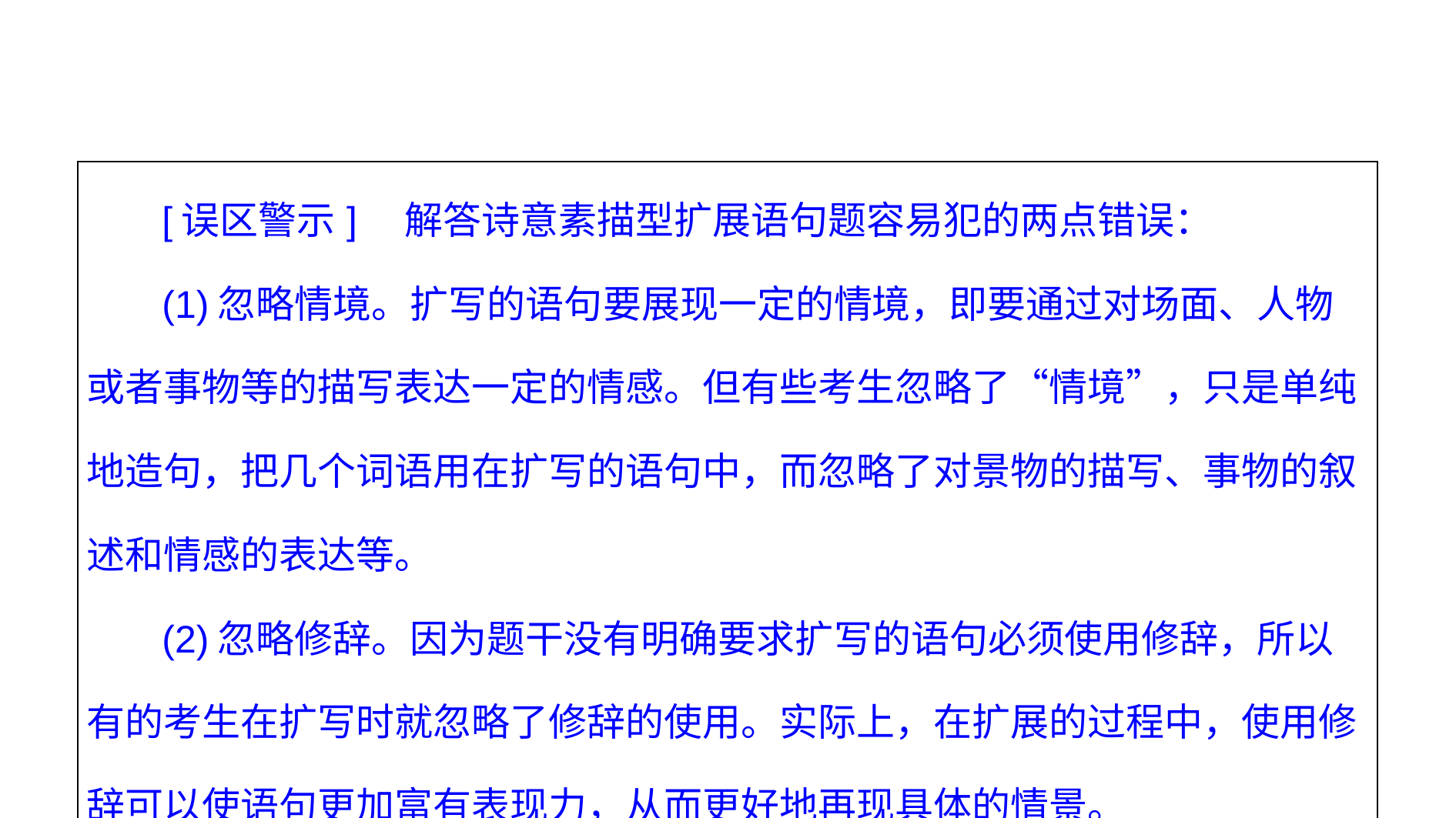

| [误区警示]　解答诗意素描型扩展语句题容易犯的两点错误： (1)忽略情境。扩写的语句要展现一定的情境，即要通过对场面、人物或者事物等的描写表达一定的情感。但有些考生忽略了“情境”，只是单纯地造句，把几个词语用在扩写的语句中，而忽略了对景物的描写、事物的叙述和情感的表达等。 (2)忽略修辞。因为题干没有明确要求扩写的语句必须使用修辞，所以有的考生在扩写时就忽略了修辞的使用。实际上，在扩展的过程中，使用修辞可以使语句更加富有表现力，从而更好地再现具体的情景。 |
| --- |